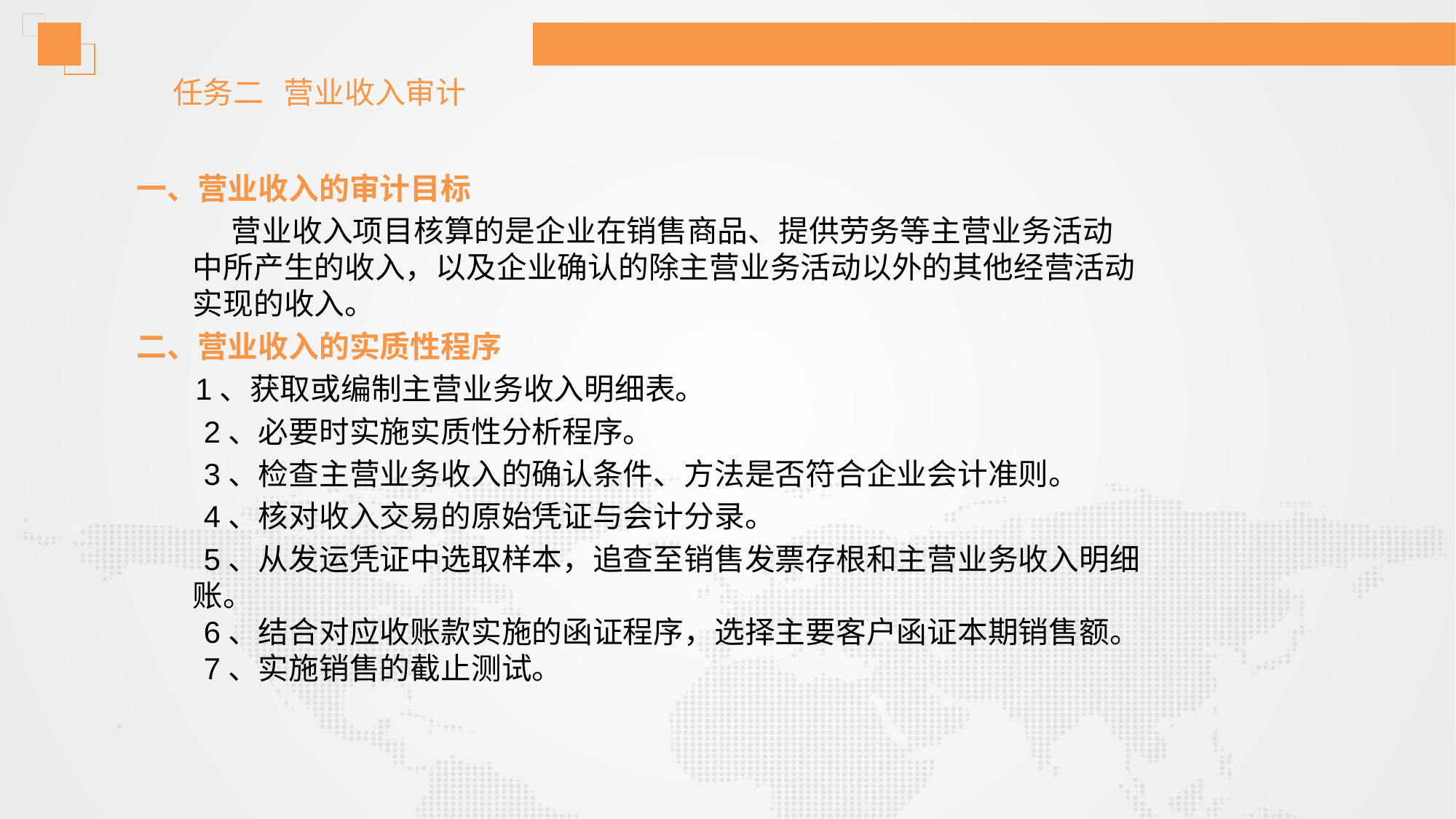

任务二   营业收入审计

一、营业收入的审计目标
             营业收入项目核算的是企业在销售商品、提供劳务等主营业务活动中所产生的收入，以及企业确认的除主营业务活动以外的其他经营活动实现的收入。
二、营业收入的实质性程序
       1、获取或编制主营业务收入明细表。
        2、必要时实施实质性分析程序。
        3、检查主营业务收入的确认条件、方法是否符合企业会计准则。
        4、核对收入交易的原始凭证与会计分录。
        5、从发运凭证中选取样本，追查至销售发票存根和主营业务收入明细 账。
        6、结合对应收账款实施的函证程序，选择主要客户函证本期销售额。
        7、实施销售的截止测试。